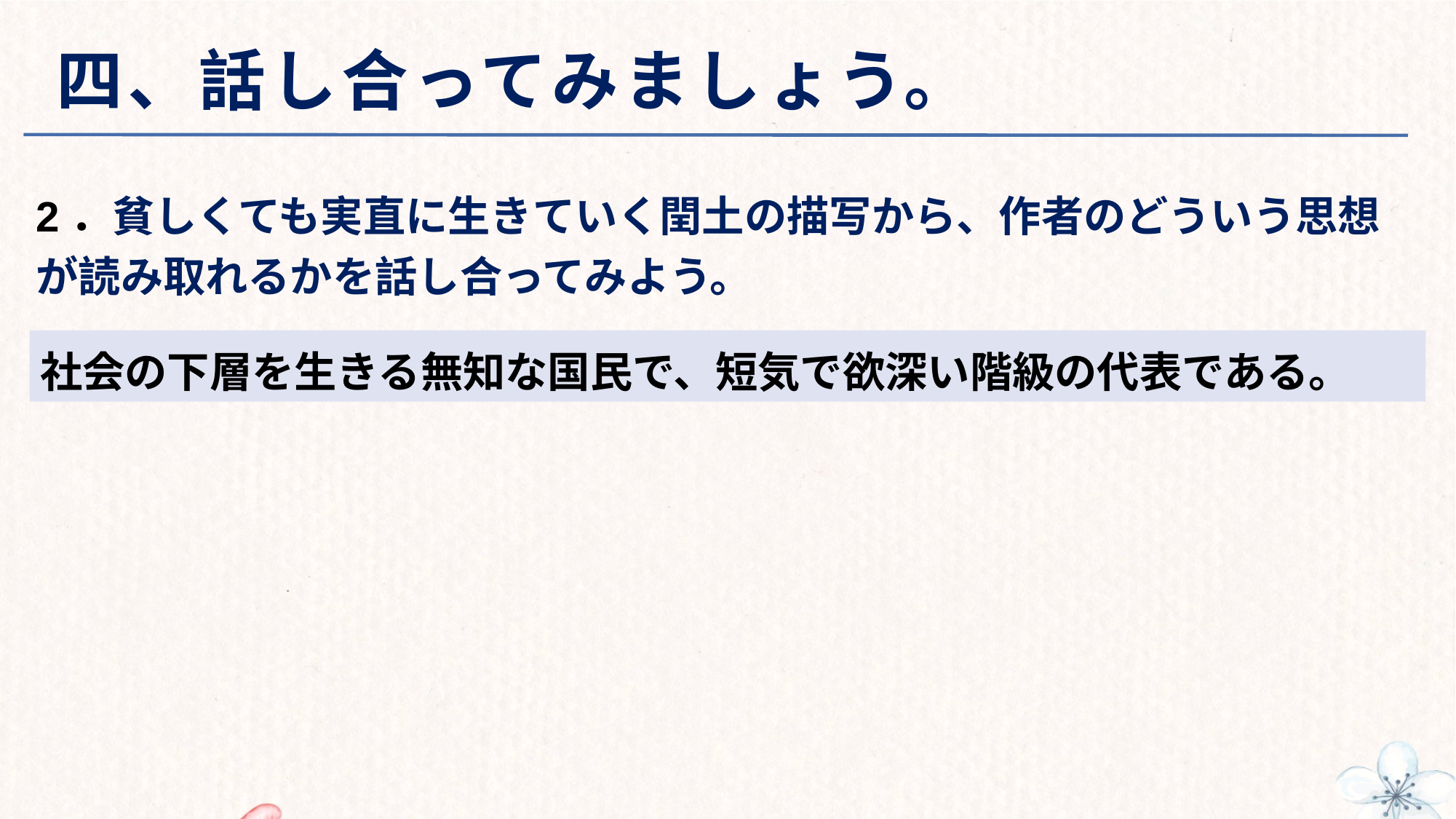

# 四、話し合ってみましょう。
2．貧しくても実直に生きていく閏土の描写から、作者のどういう思想が読み取れるかを話し合ってみよう。
社会の下層を生きる無知な国民で、短気で欲深い階級の代表である。